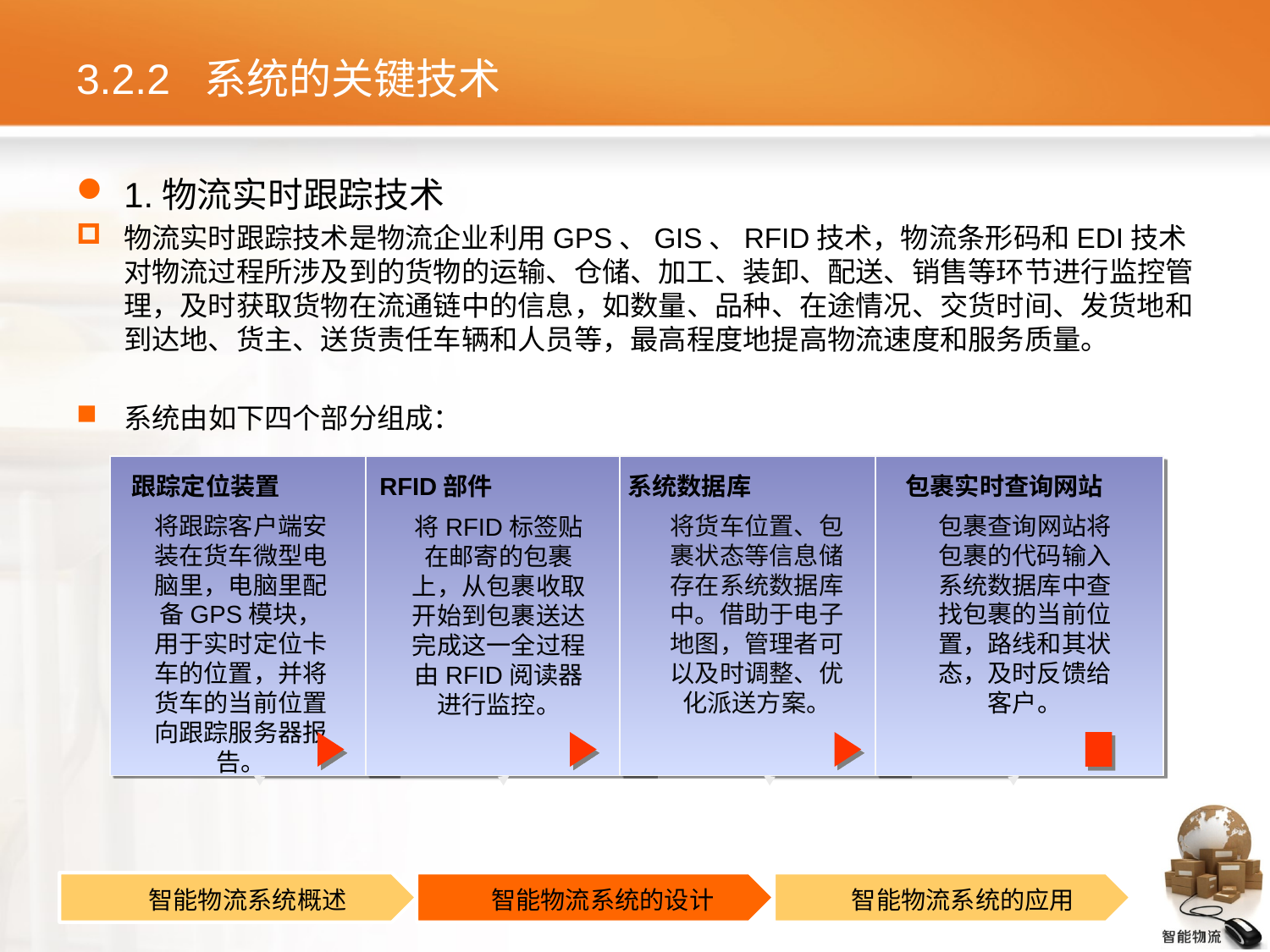

# 3.2.2  系统的关键技术
1.物流实时跟踪技术
物流实时跟踪技术是物流企业利用GPS、GIS、RFID技术，物流条形码和EDI技术对物流过程所涉及到的货物的运输、仓储、加工、装卸、配送、销售等环节进行监控管理，及时获取货物在流通链中的信息，如数量、品种、在途情况、交货时间、发货地和到达地、货主、送货责任车辆和人员等，最高程度地提高物流速度和服务质量。

系统由如下四个部分组成：

跟踪定位装置
RFID部件
系统数据库
包裹实时查询网站
将跟踪客户端安装在货车微型电脑里，电脑里配备GPS模块，用于实时定位卡车的位置，并将货车的当前位置向跟踪服务器报告。
将货车位置、包裹状态等信息储存在系统数据库中。借助于电子地图，管理者可以及时调整、优化派送方案。
包裹查询网站将包裹的代码输入系统数据库中查找包裹的当前位置，路线和其状态，及时反馈给客户。
将RFID标签贴在邮寄的包裹上，从包裹收取开始到包裹送达完成这一全过程由RFID阅读器进行监控。